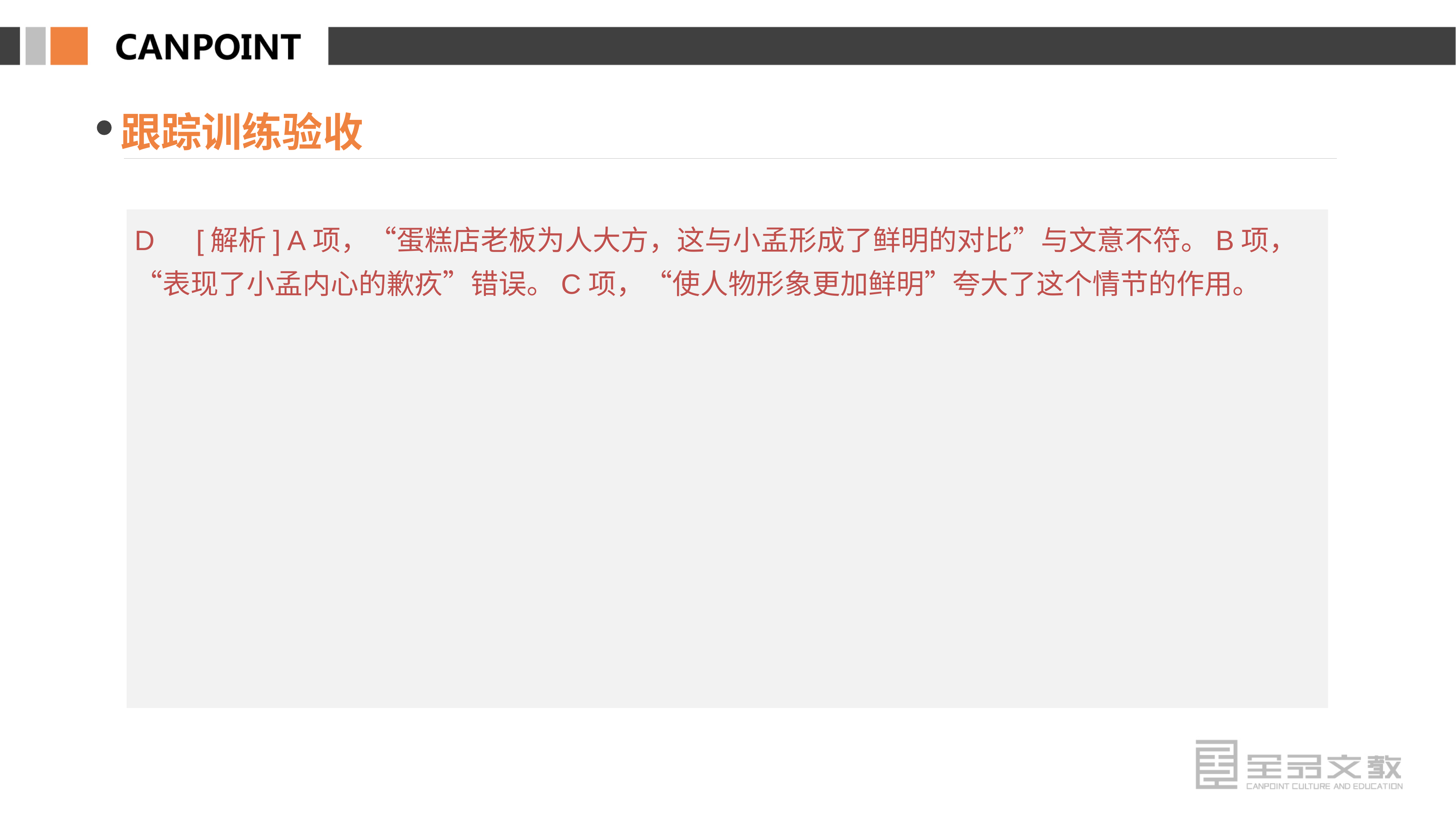

跟踪训练验收

D　[解析] A项，“蛋糕店老板为人大方，这与小孟形成了鲜明的对比”与文意不符。B项，“表现了小孟内心的歉疚”错误。C项，“使人物形象更加鲜明”夸大了这个情节的作用。